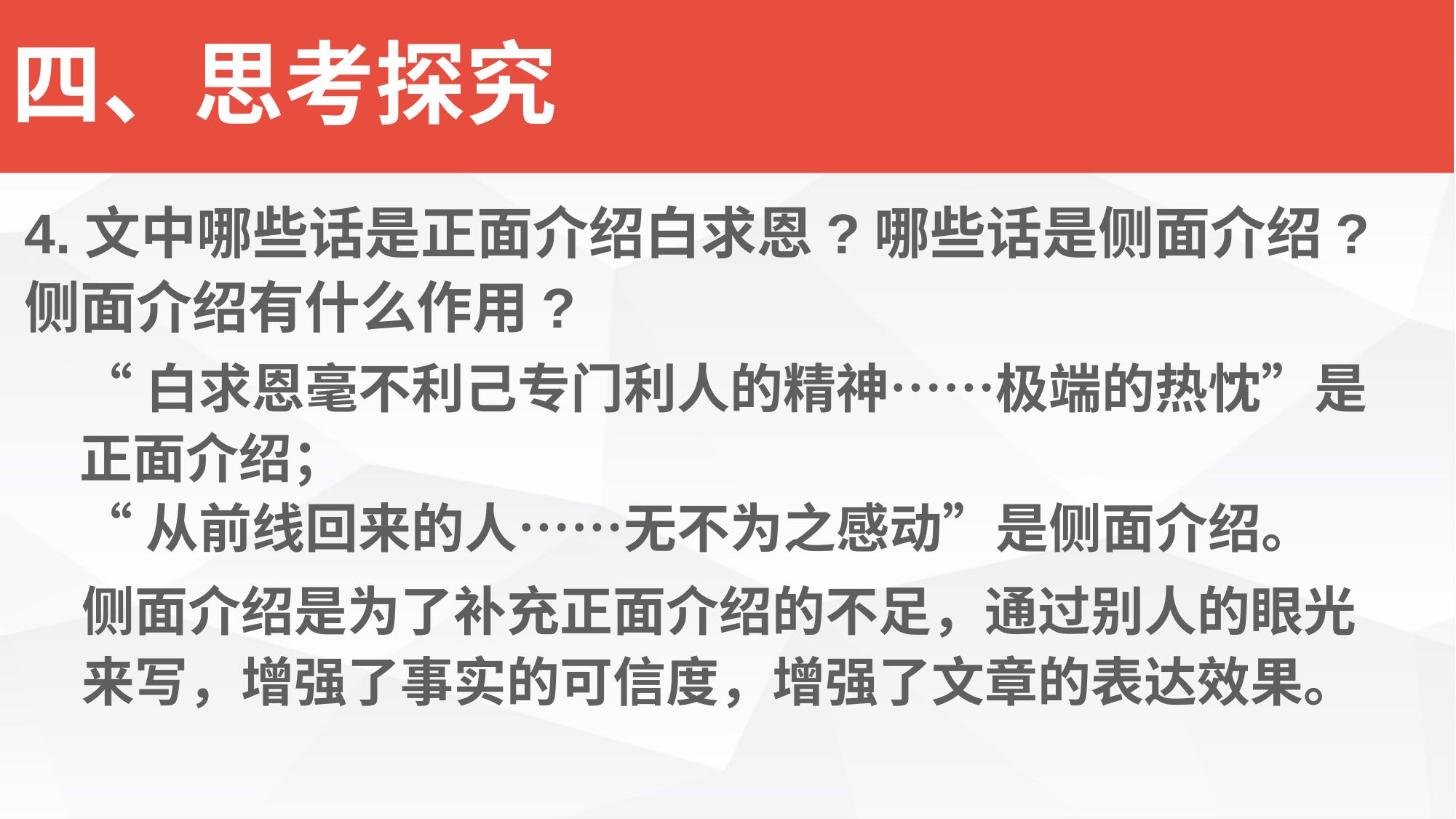

四、思考探究
4.文中哪些话是正面介绍白求恩?哪些话是侧面介绍?侧面介绍有什么作用?
“白求恩毫不利己专门利人的精神……极端的热忱”是正面介绍；
“从前线回来的人……无不为之感动”是侧面介绍。
侧面介绍是为了补充正面介绍的不足，通过别人的眼光来写，增强了事实的可信度，增强了文章的表达效果。